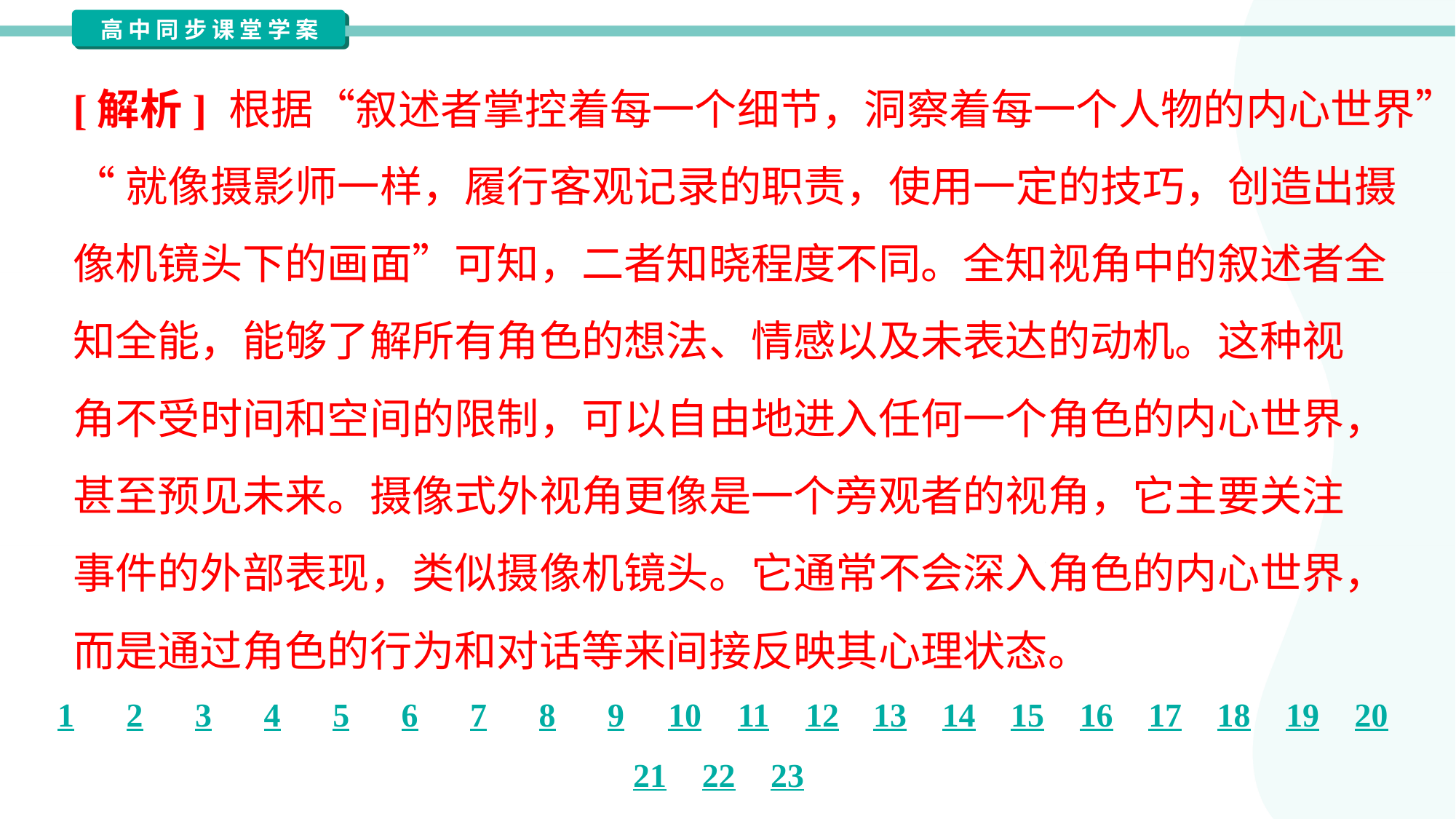

[解析] 根据“叙述者掌控着每一个细节，洞察着每一个人物的内心世界”
“就像摄影师一样，履行客观记录的职责，使用一定的技巧，创造出摄
像机镜头下的画面”可知，二者知晓程度不同。全知视角中的叙述者全
知全能，能够了解所有角色的想法、情感以及未表达的动机。这种视
角不受时间和空间的限制，可以自由地进入任何一个角色的内心世界，
甚至预见未来。摄像式外视角更像是一个旁观者的视角，它主要关注
事件的外部表现，类似摄像机镜头。它通常不会深入角色的内心世界，
而是通过角色的行为和对话等来间接反映其心理状态。